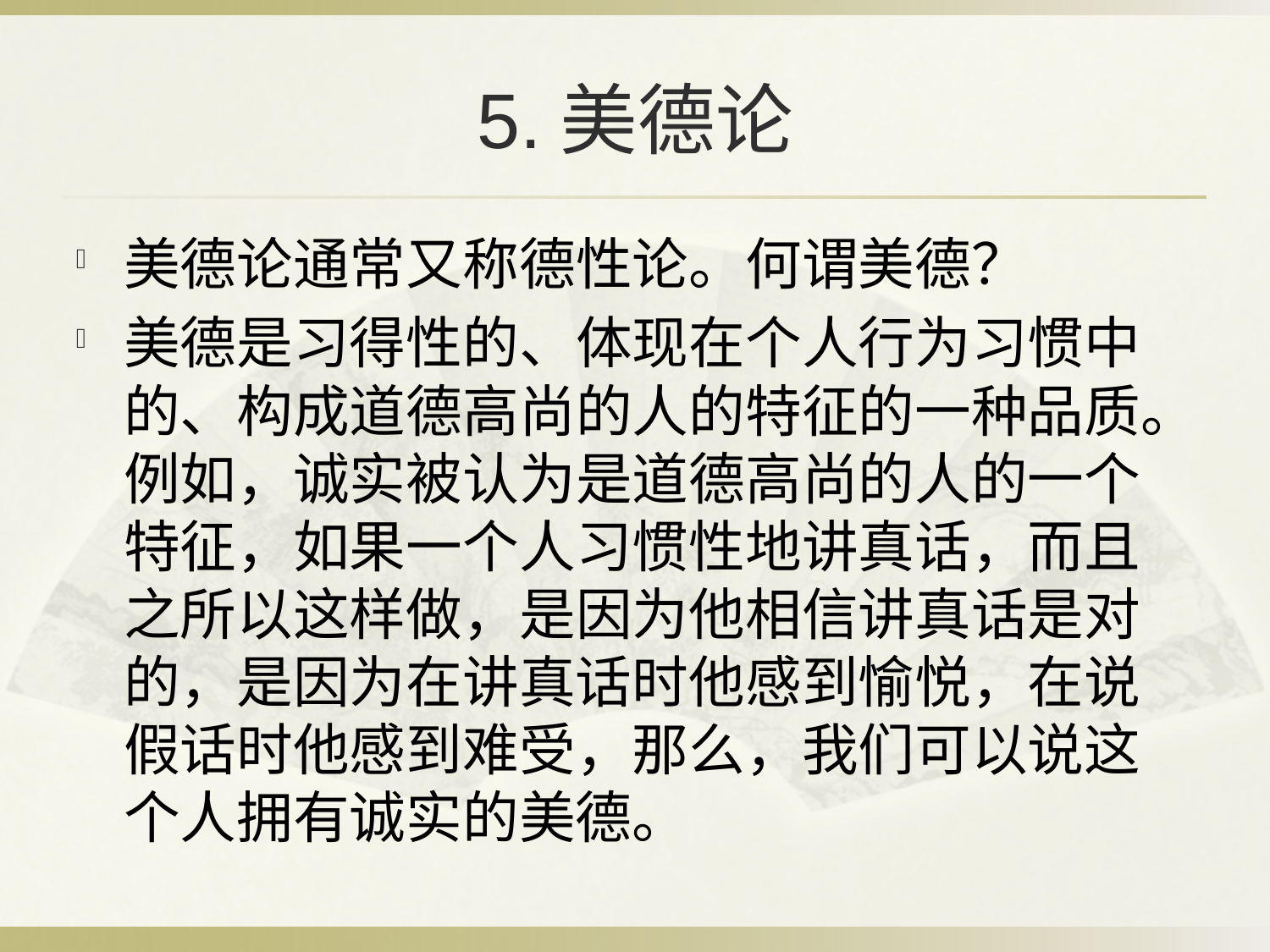

# 5.美德论
美德论通常又称德性论。何谓美德？
美德是习得性的、体现在个人行为习惯中的、构成道德高尚的人的特征的一种品质。例如，诚实被认为是道德高尚的人的一个特征，如果一个人习惯性地讲真话，而且之所以这样做，是因为他相信讲真话是对的，是因为在讲真话时他感到愉悦，在说假话时他感到难受，那么，我们可以说这个人拥有诚实的美德。